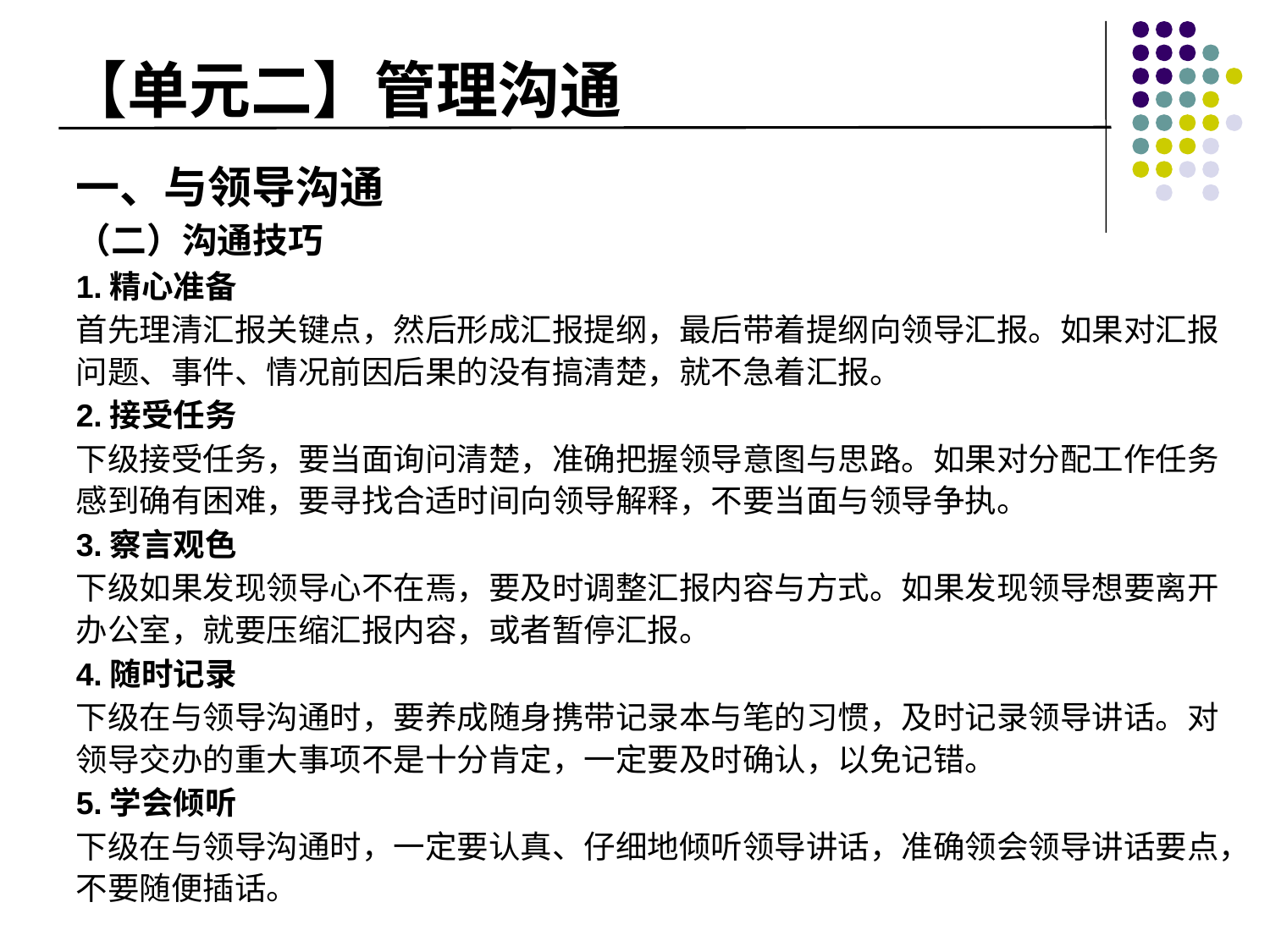

# 【单元二】管理沟通
一、与领导沟通
（二）沟通技巧
1.精心准备
首先理清汇报关键点，然后形成汇报提纲，最后带着提纲向领导汇报。如果对汇报问题、事件、情况前因后果的没有搞清楚，就不急着汇报。
2.接受任务
下级接受任务，要当面询问清楚，准确把握领导意图与思路。如果对分配工作任务感到确有困难，要寻找合适时间向领导解释，不要当面与领导争执。
3.察言观色
下级如果发现领导心不在焉，要及时调整汇报内容与方式。如果发现领导想要离开办公室，就要压缩汇报内容，或者暂停汇报。
4.随时记录
下级在与领导沟通时，要养成随身携带记录本与笔的习惯，及时记录领导讲话。对领导交办的重大事项不是十分肯定，一定要及时确认，以免记错。
5.学会倾听
下级在与领导沟通时，一定要认真、仔细地倾听领导讲话，准确领会领导讲话要点，不要随便插话。